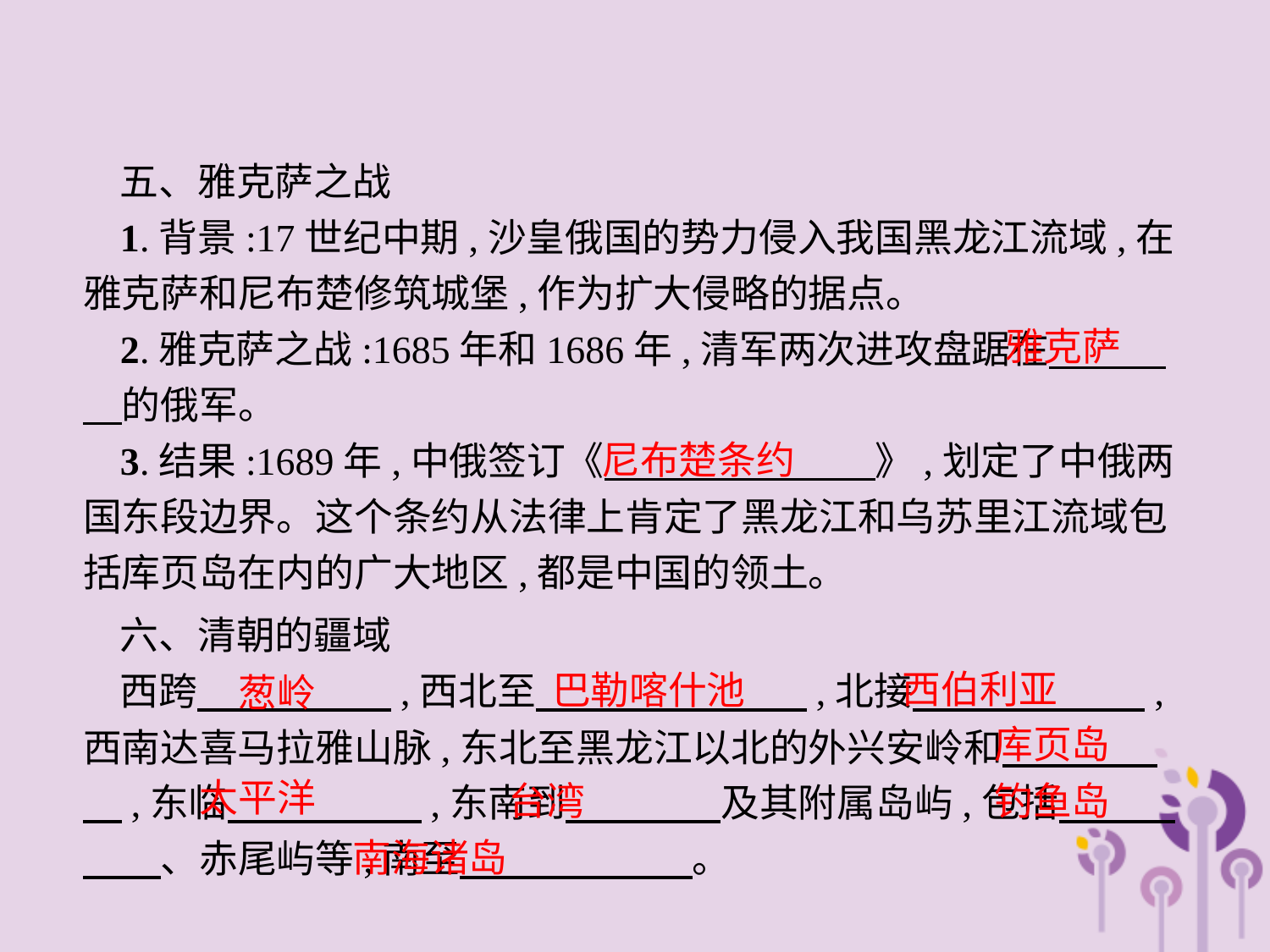

五、雅克萨之战
1.背景:17世纪中期,沙皇俄国的势力侵入我国黑龙江流域,在雅克萨和尼布楚修筑城堡,作为扩大侵略的据点。
2.雅克萨之战:1685年和1686年,清军两次进攻盘踞在　　　　的俄军。
3.结果:1689年,中俄签订《　　　　　　　》,划定了中俄两国东段边界。这个条约从法律上肯定了黑龙江和乌苏里江流域包括库页岛在内的广大地区,都是中国的领土。
雅克萨
尼布楚条约
六、清朝的疆域
西跨　　　　　,西北至　　　　　　　,北接　　　　　　,西南达喜马拉雅山脉,东北至黑龙江以北的外兴安岭和　　　　　,东临　　　　　,东南到　　　　及其附属岛屿,包括　　　　　、赤尾屿等,南至　　　　　　。
西伯利亚
巴勒喀什池
葱岭
库页岛
太平洋
台湾
钓鱼岛
南海诸岛